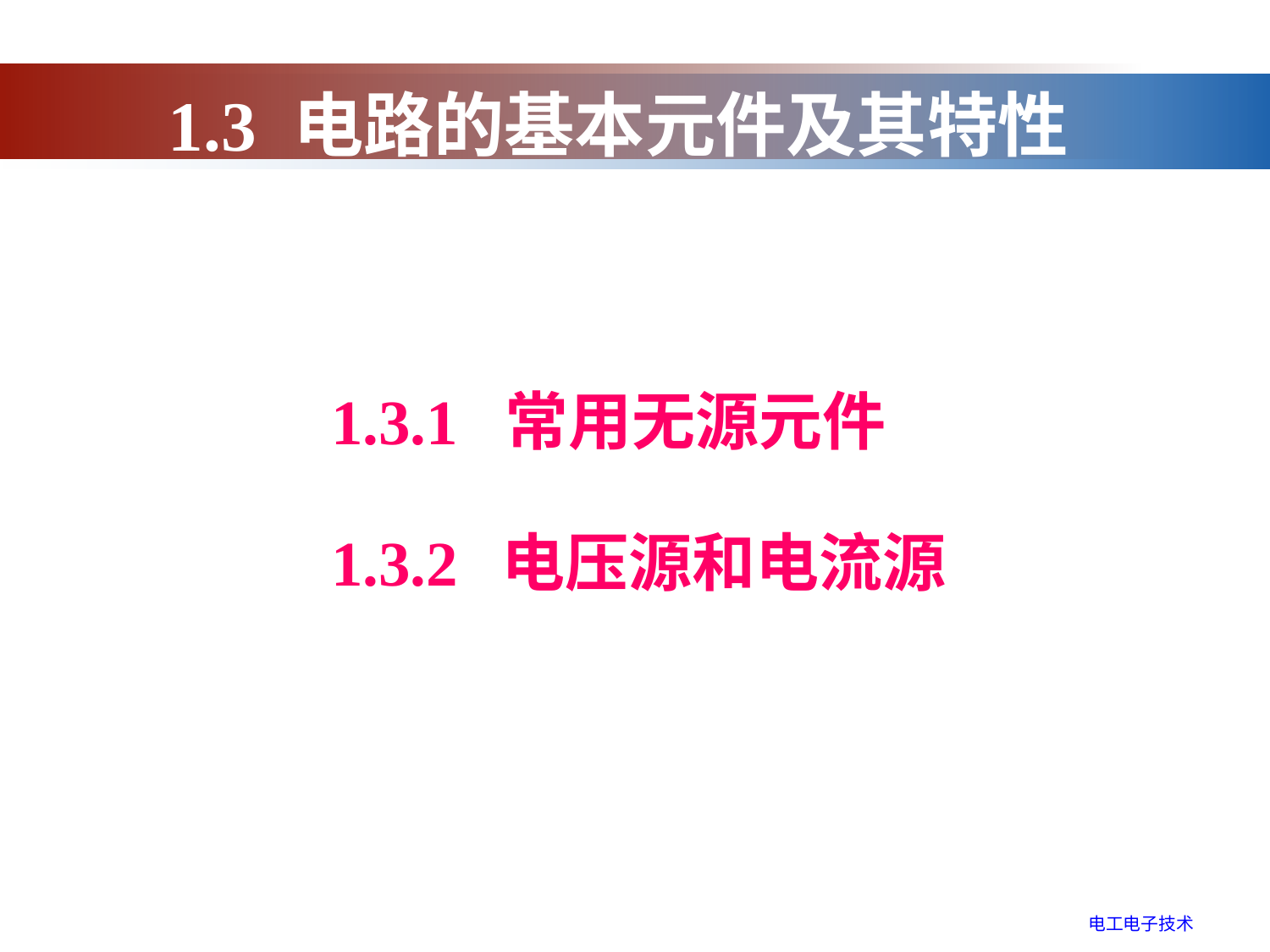

1.3 电路的基本元件及其特性
1.3.1  常用无源元件
1.3.2  电压源和电流源
电工电子技术